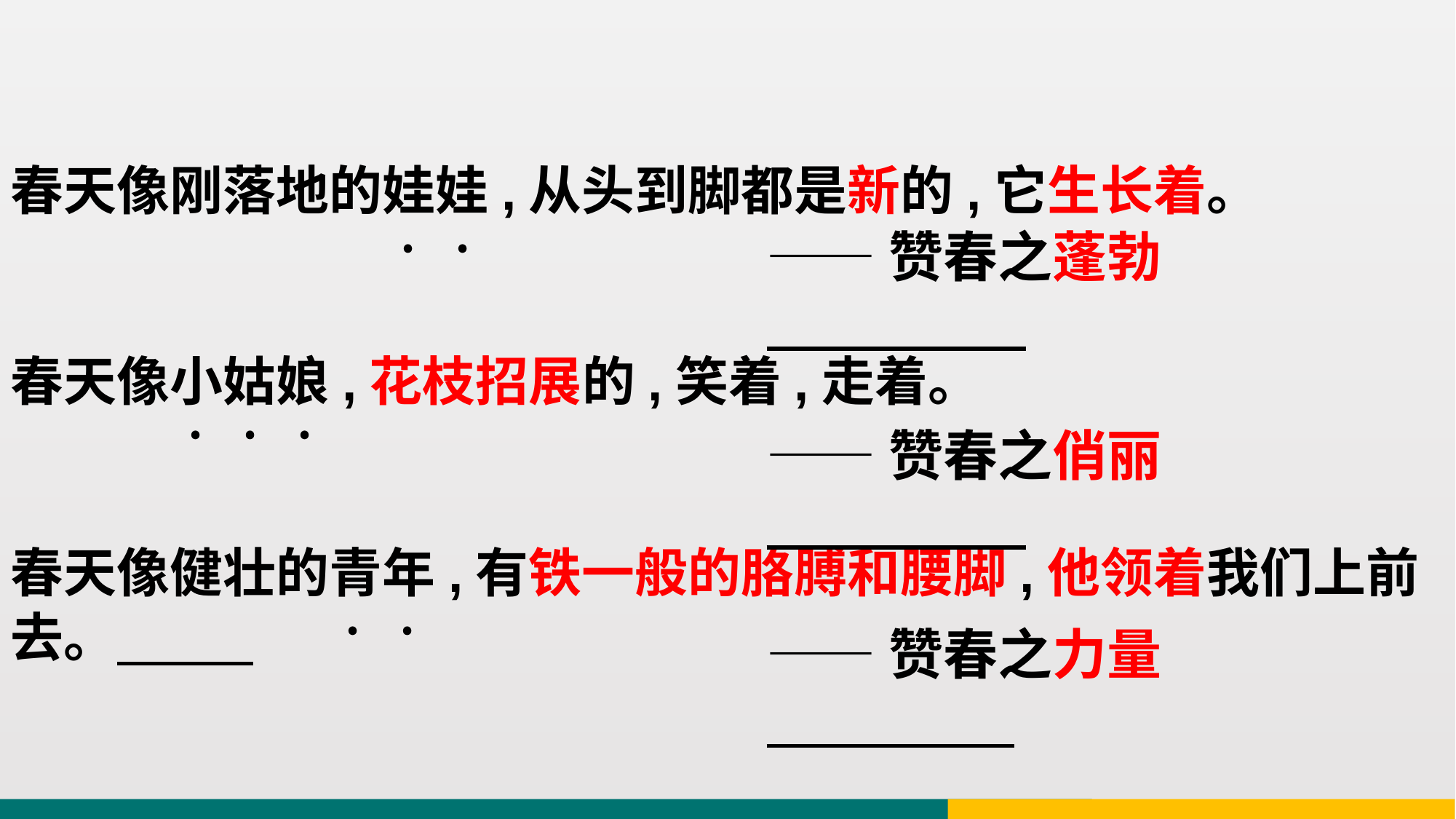

春天像刚落地的娃娃,从头到脚都是新的,它生长着。

春天像小姑娘,花枝招展的,笑着,走着。

春天像健壮的青年,有铁一般的胳膊和腰脚,他领着我们上前去。
﹒﹒
——赞春之蓬勃
﹒﹒﹒
——赞春之俏丽
﹒﹒
——赞春之力量